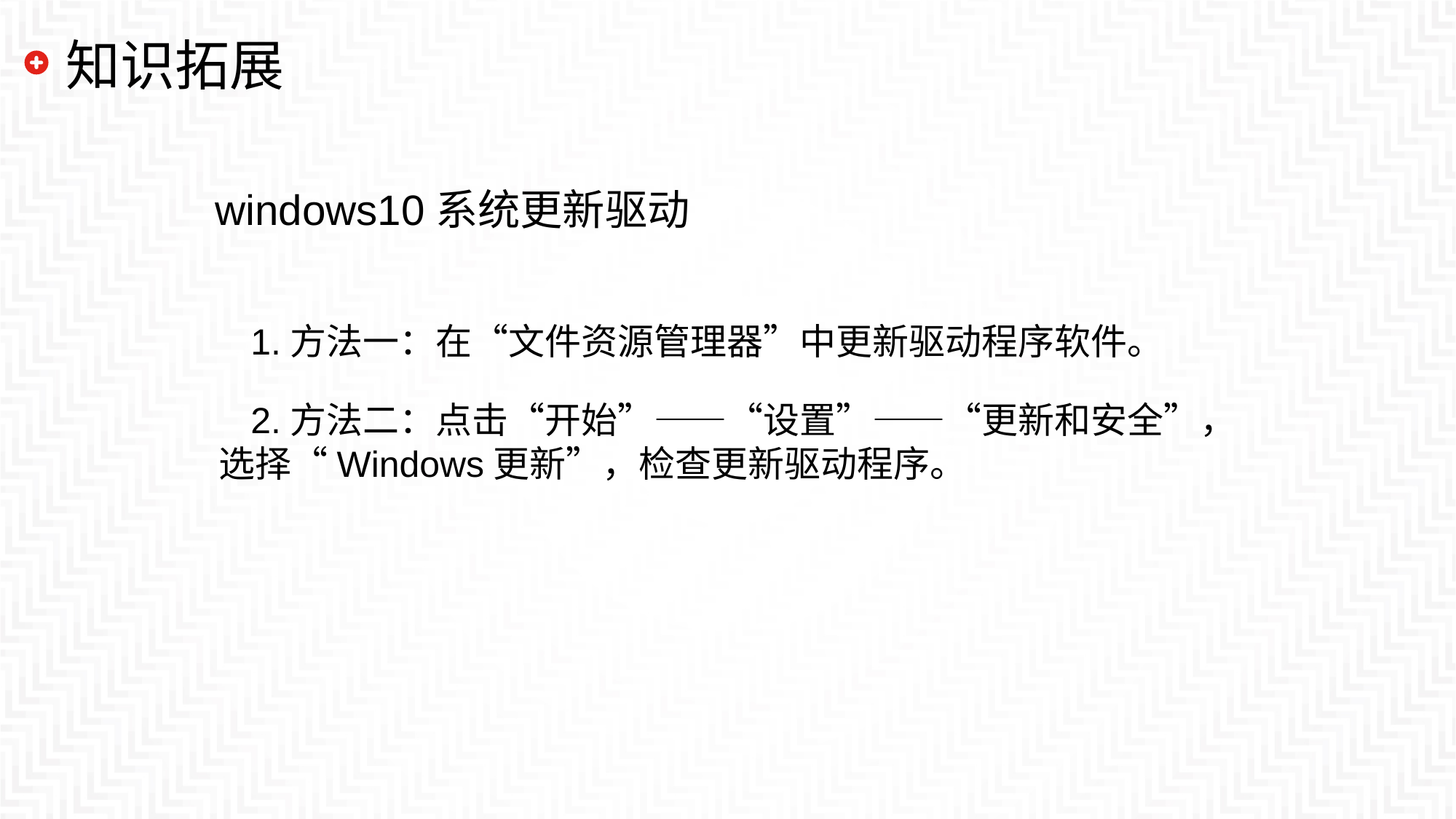

# 知识拓展
windows10系统更新驱动
1.方法一：在“文件资源管理器”中更新驱动程序软件。
2.方法二：点击“开始”——“设置”——“更新和安全”，选择“Windows更新”，检查更新驱动程序。